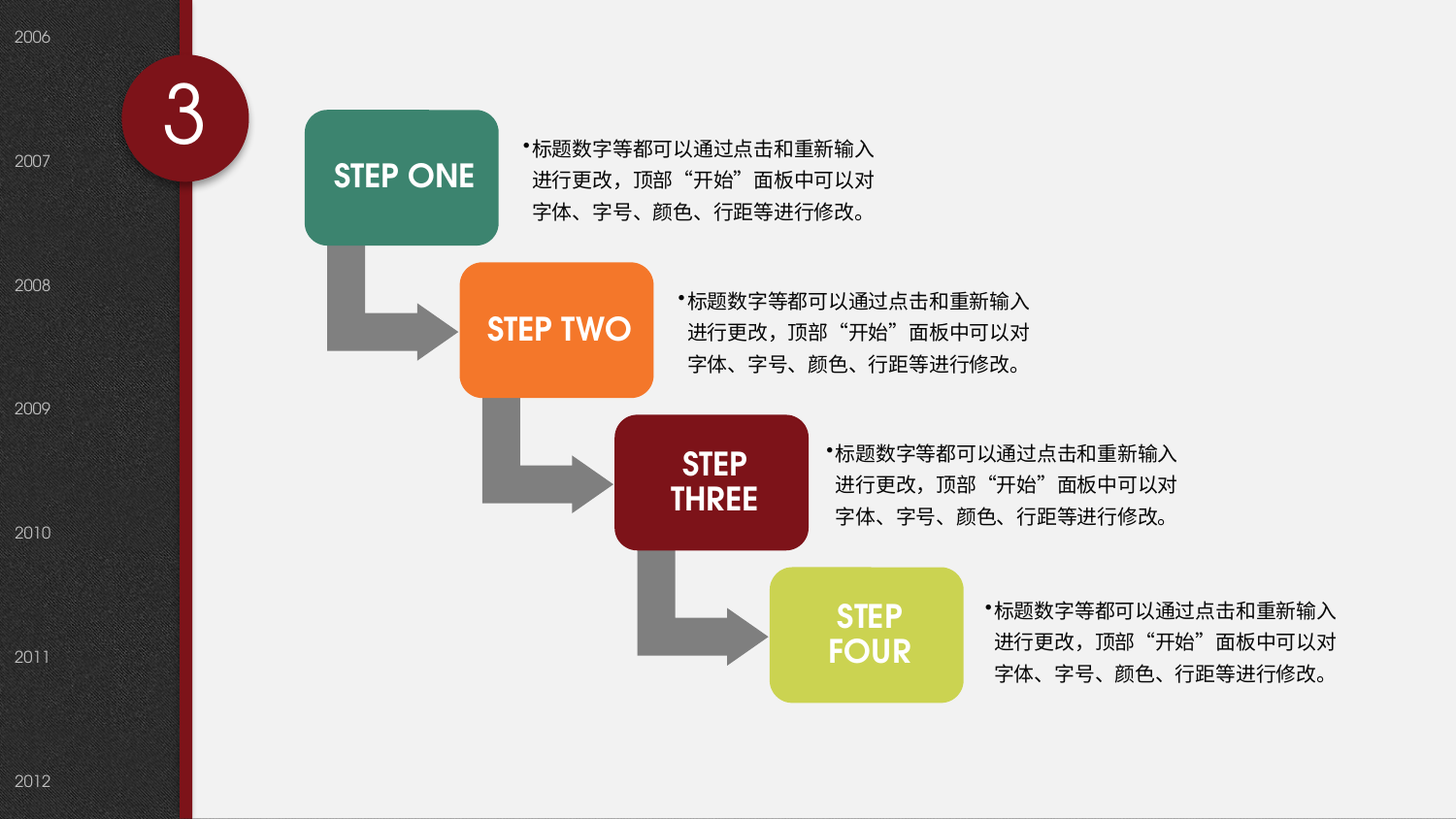

2006
STEP ONE
标题数字等都可以通过点击和重新输入进行更改，顶部“开始”面板中可以对字体、字号、颜色、行距等进行修改。
STEP TWO
标题数字等都可以通过点击和重新输入进行更改，顶部“开始”面板中可以对字体、字号、颜色、行距等进行修改。
STEP THREE
标题数字等都可以通过点击和重新输入进行更改，顶部“开始”面板中可以对字体、字号、颜色、行距等进行修改。
STEP FOUR
标题数字等都可以通过点击和重新输入进行更改，顶部“开始”面板中可以对字体、字号、颜色、行距等进行修改。
3
2007
2008
2009
2010
2011
2012